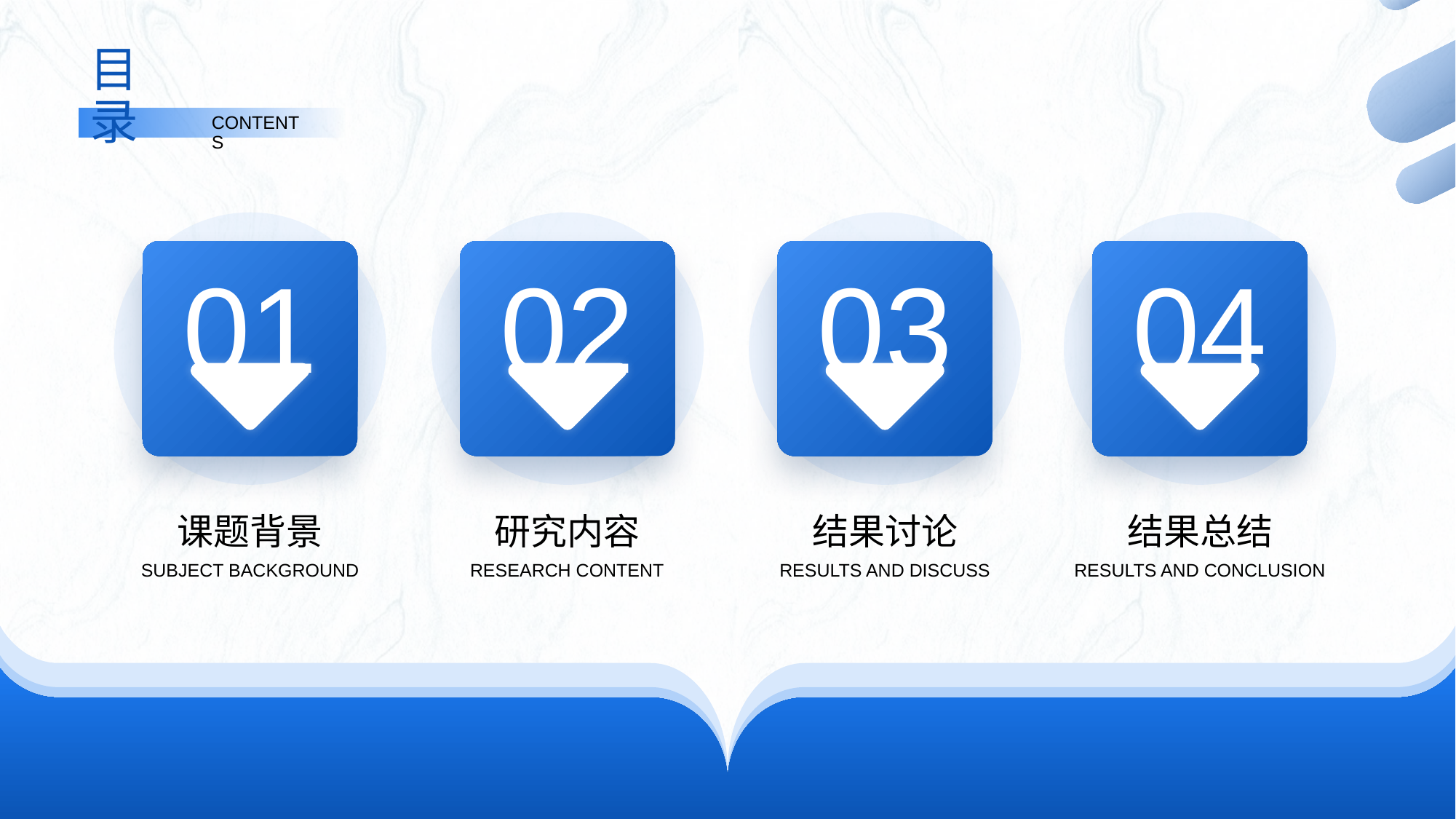

# 目录
CONTENTS

01

02

03

04

课题背景
SUBJECT BACKGROUND
研究内容
RESEARCH CONTENT
结果讨论
RESULTS AND DISCUSS
结果总结
RESULTS AND CONCLUSION